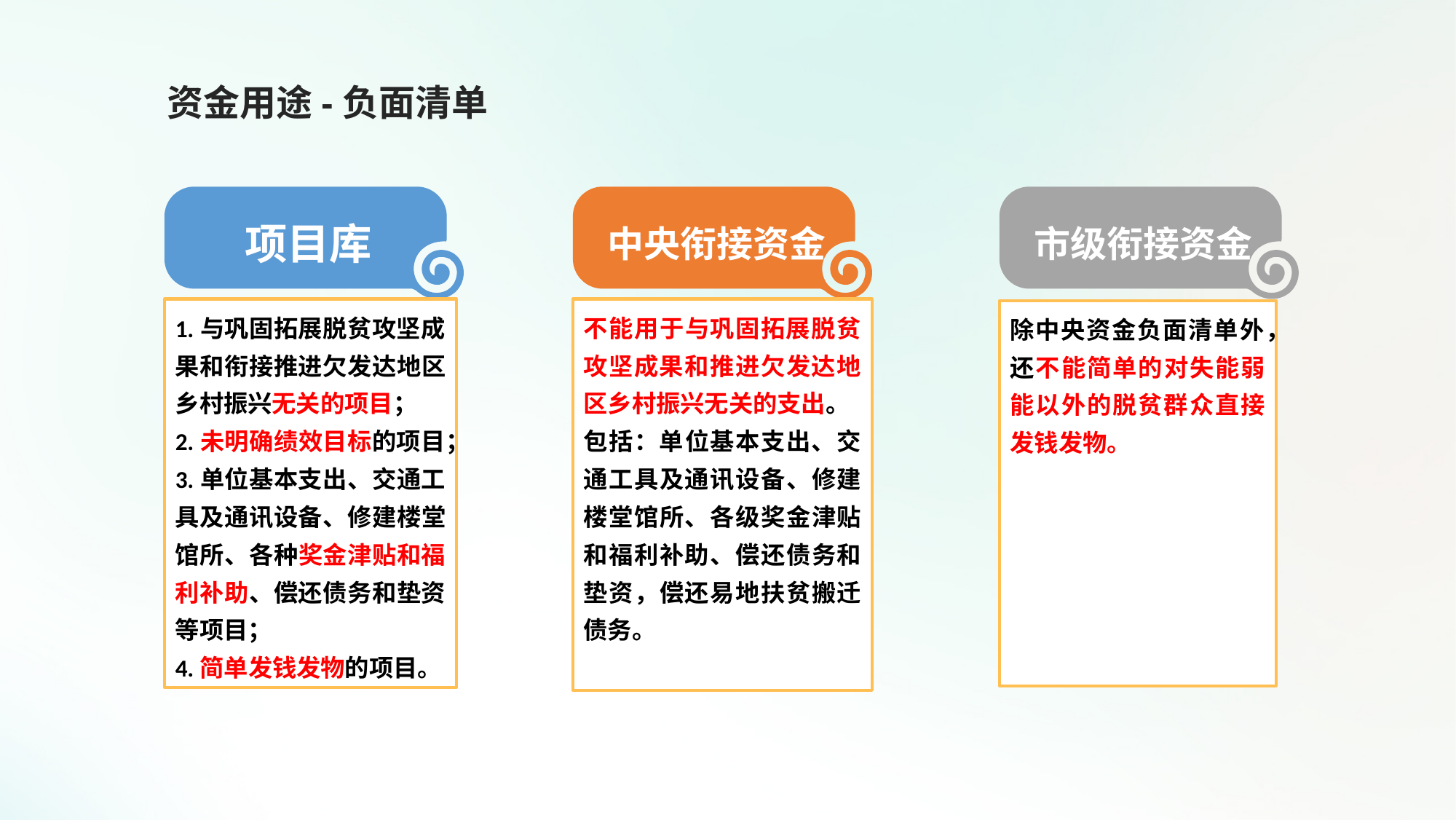

资金用途-负面清单
项目库
中央衔接资金
市级衔接资金
1.与巩固拓展脱贫攻坚成果和衔接推进欠发达地区乡村振兴无关的项目；
2.未明确绩效目标的项目；
3.单位基本支出、交通工具及通讯设备、修建楼堂馆所、各种奖金津贴和福利补助、偿还债务和垫资等项目；
4.简单发钱发物的项目。
不能用于与巩固拓展脱贫攻坚成果和推进欠发达地区乡村振兴无关的支出。
包括：单位基本支出、交通工具及通讯设备、修建楼堂馆所、各级奖金津贴和福利补助、偿还债务和垫资，偿还易地扶贫搬迁债务。
除中央资金负面清单外，还不能简单的对失能弱能以外的脱贫群众直接发钱发物。